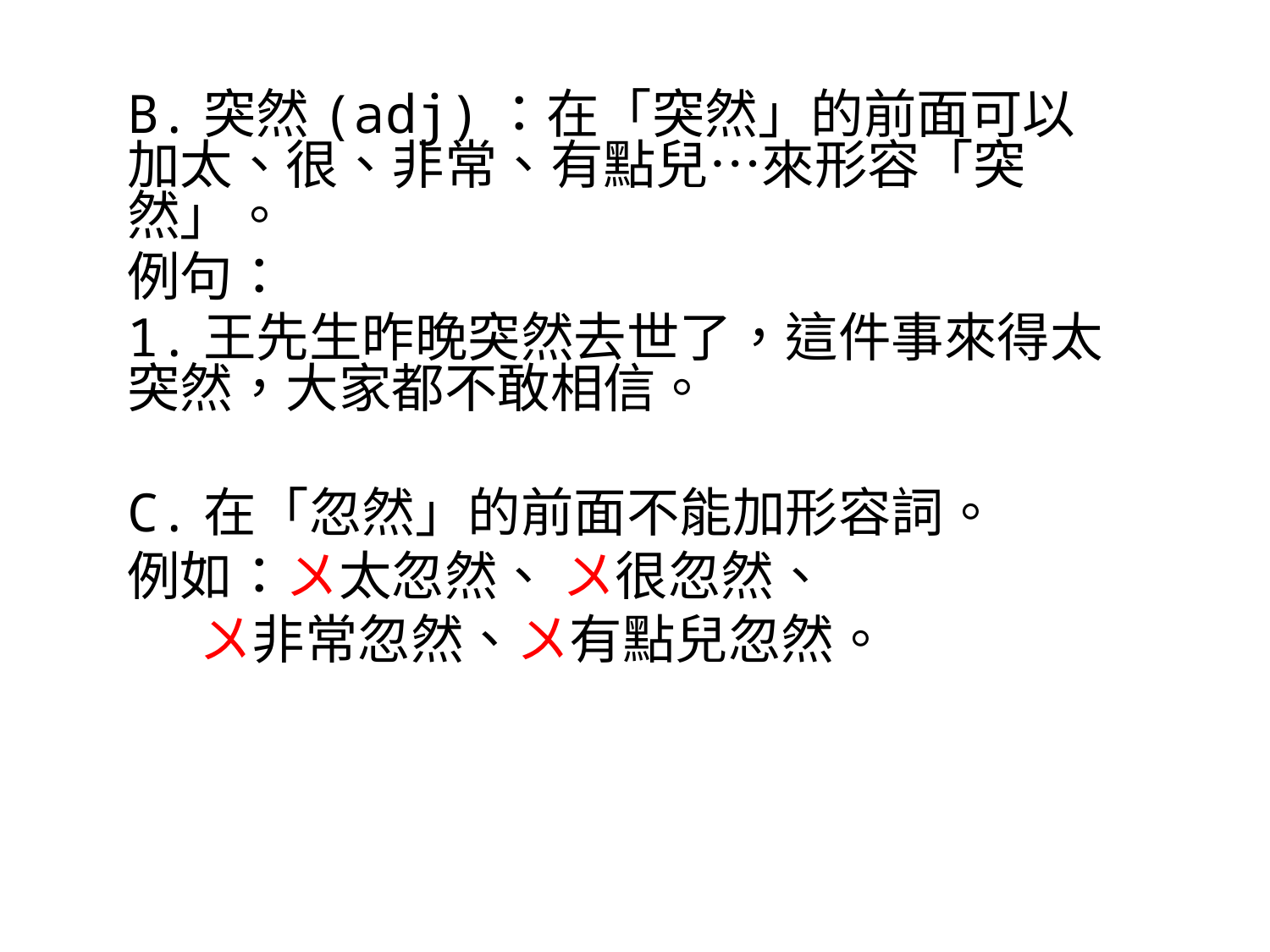

B.突然(adj)：在「突然」的前面可以加太、很、非常、有點兒…來形容「突然」。
例句：
1.王先生昨晚突然去世了，這件事來得太突然，大家都不敢相信。

C.在「忽然」的前面不能加形容詞。
例如：〤太忽然、 〤很忽然、
     〤非常忽然、〤有點兒忽然。